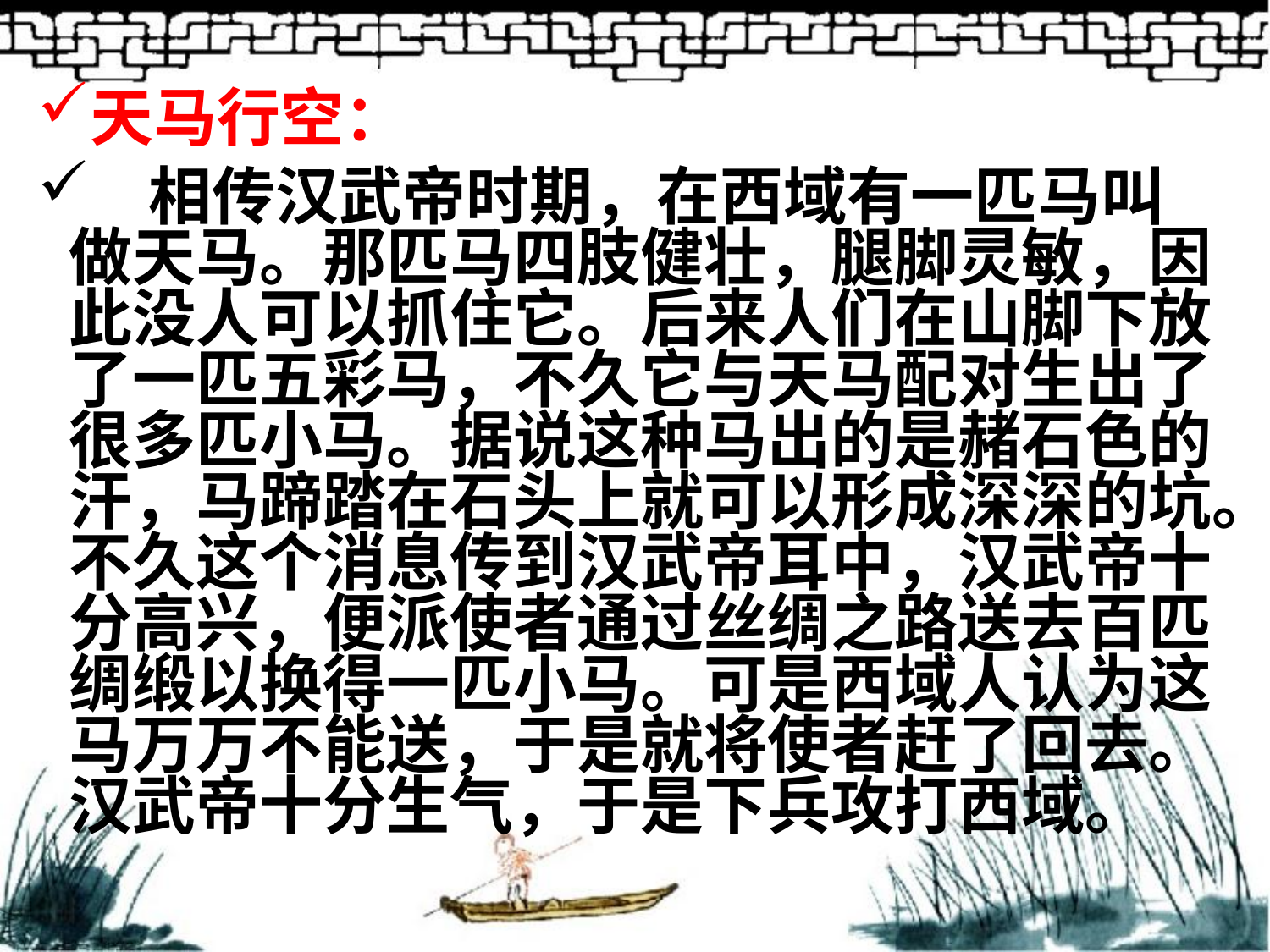

天马行空：
   相传汉武帝时期，在西域有一匹马叫做天马。那匹马四肢健壮，腿脚灵敏，因此没人可以抓住它。后来人们在山脚下放了一匹五彩马，不久它与天马配对生出了很多匹小马。据说这种马出的是赭石色的汗，马蹄踏在石头上就可以形成深深的坑。不久这个消息传到汉武帝耳中，汉武帝十分高兴，便派使者通过丝绸之路送去百匹绸缎以换得一匹小马。可是西域人认为这马万万不能送，于是就将使者赶了回去。汉武帝十分生气，于是下兵攻打西域。